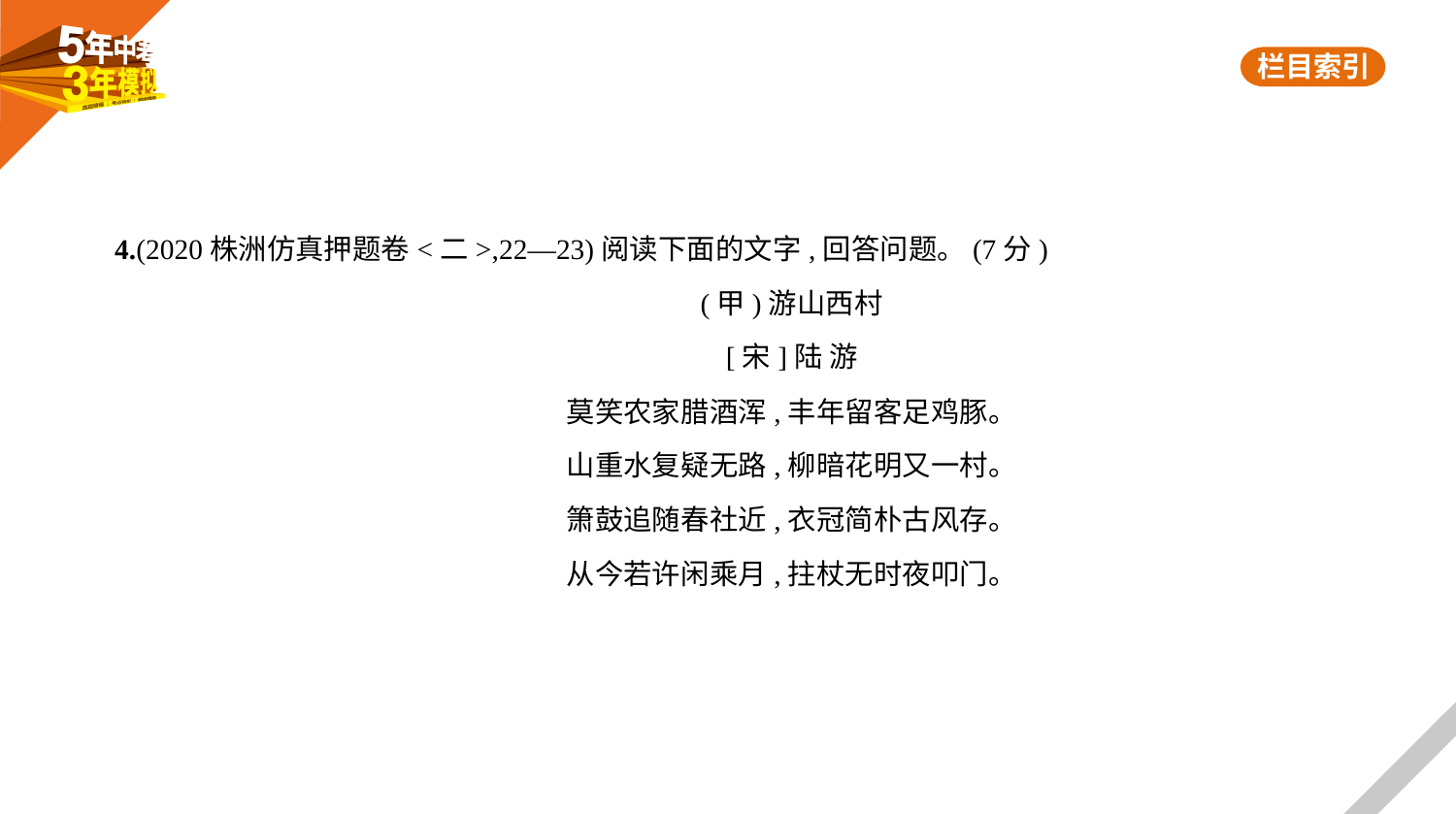

4.(2020株洲仿真押题卷<二>,22—23)阅读下面的文字,回答问题。(7分)
(甲)游山西村
[宋]陆 游
莫笑农家腊酒浑,丰年留客足鸡豚。
山重水复疑无路,柳暗花明又一村。
箫鼓追随春社近,衣冠简朴古风存。
从今若许闲乘月,拄杖无时夜叩门。